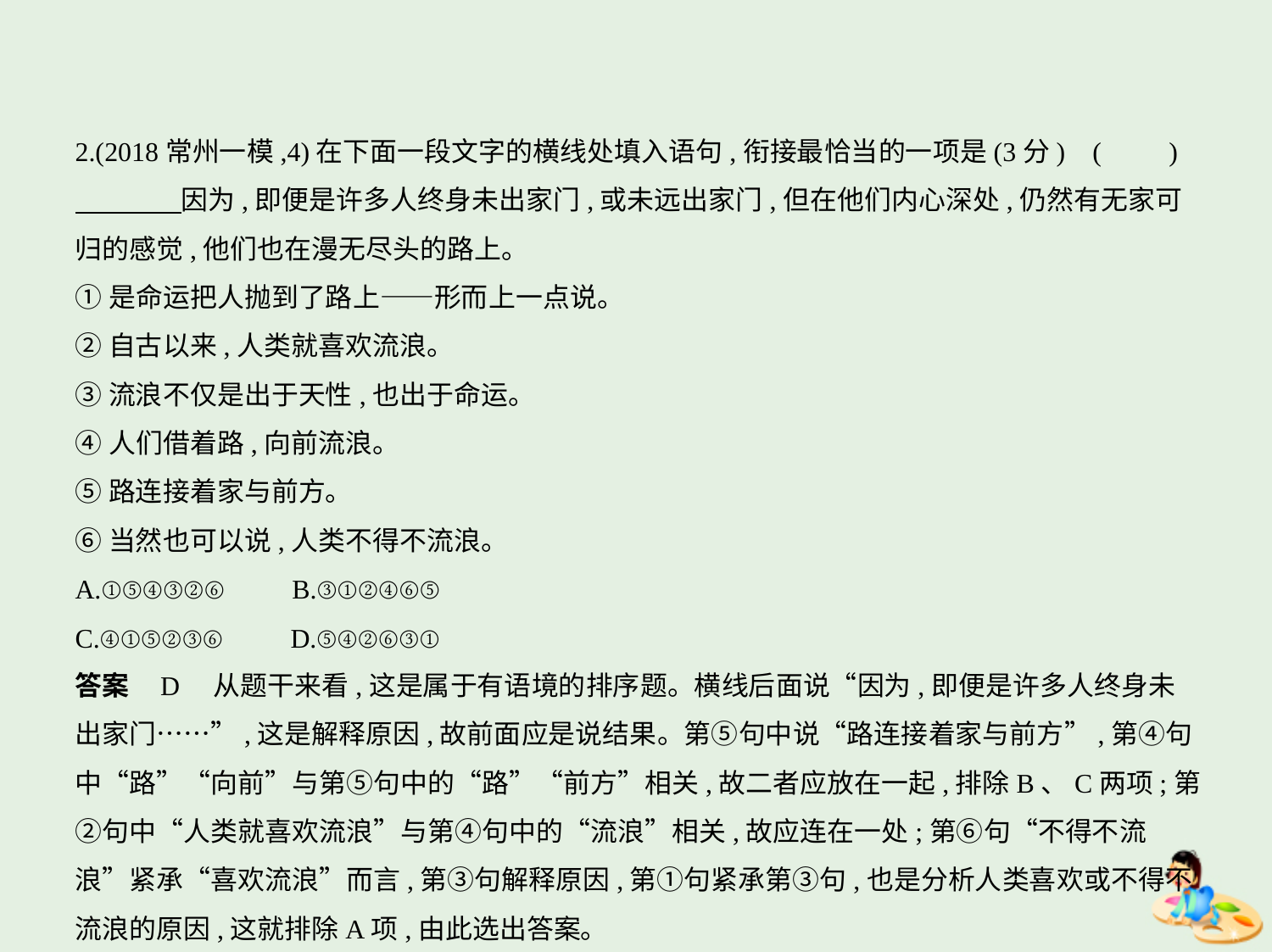

2.(2018常州一模,4)在下面一段文字的横线处填入语句,衔接最恰当的一项是(3分) (　　)
　　　    因为,即便是许多人终身未出家门,或未远出家门,但在他们内心深处,仍然有无家可
归的感觉,他们也在漫无尽头的路上。
①是命运把人抛到了路上——形而上一点说。
②自古以来,人类就喜欢流浪。
③流浪不仅是出于天性,也出于命运。
④人们借着路,向前流浪。
⑤路连接着家与前方。
⑥当然也可以说,人类不得不流浪。
A.①⑤④③②⑥　　B.③①②④⑥⑤
C.④①⑤②③⑥　　D.⑤④②⑥③①
答案    D　从题干来看,这是属于有语境的排序题。横线后面说“因为,即便是许多人终身未
出家门……”,这是解释原因,故前面应是说结果。第⑤句中说“路连接着家与前方”,第④句
中“路”“向前”与第⑤句中的“路”“前方”相关,故二者应放在一起,排除B、C两项;第
②句中“人类就喜欢流浪”与第④句中的“流浪”相关,故应连在一处;第⑥句“不得不流
浪”紧承“喜欢流浪”而言,第③句解释原因,第①句紧承第③句,也是分析人类喜欢或不得不
流浪的原因,这就排除A项,由此选出答案。